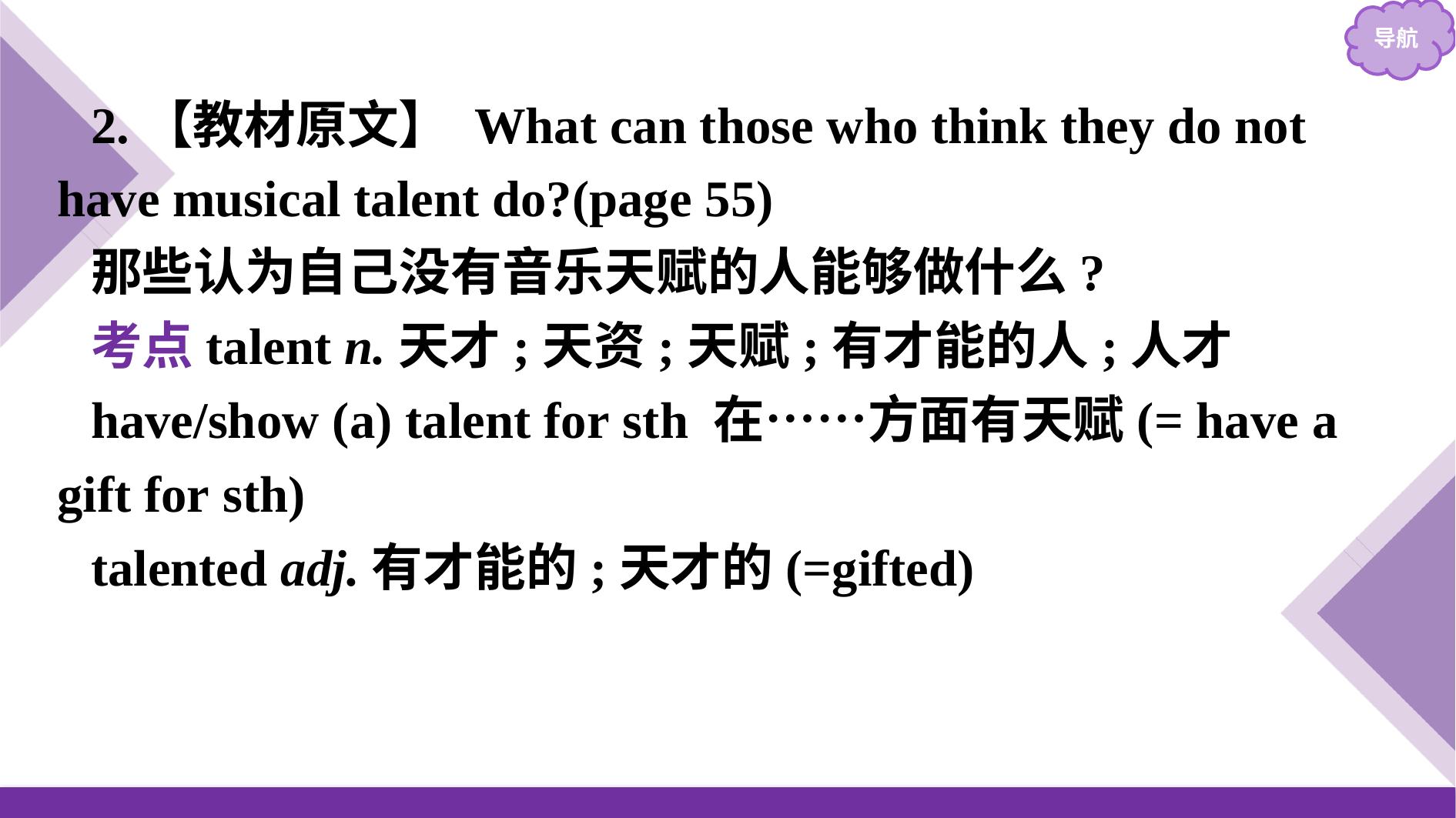

2.【教材原文】 What can those who think they do not have musical talent do?(page 55)
那些认为自己没有音乐天赋的人能够做什么?
考点talent n.天才;天资;天赋;有才能的人;人才
have/show (a) talent for sth 在……方面有天赋(= have a gift for sth)
talented adj.有才能的;天才的(=gifted)